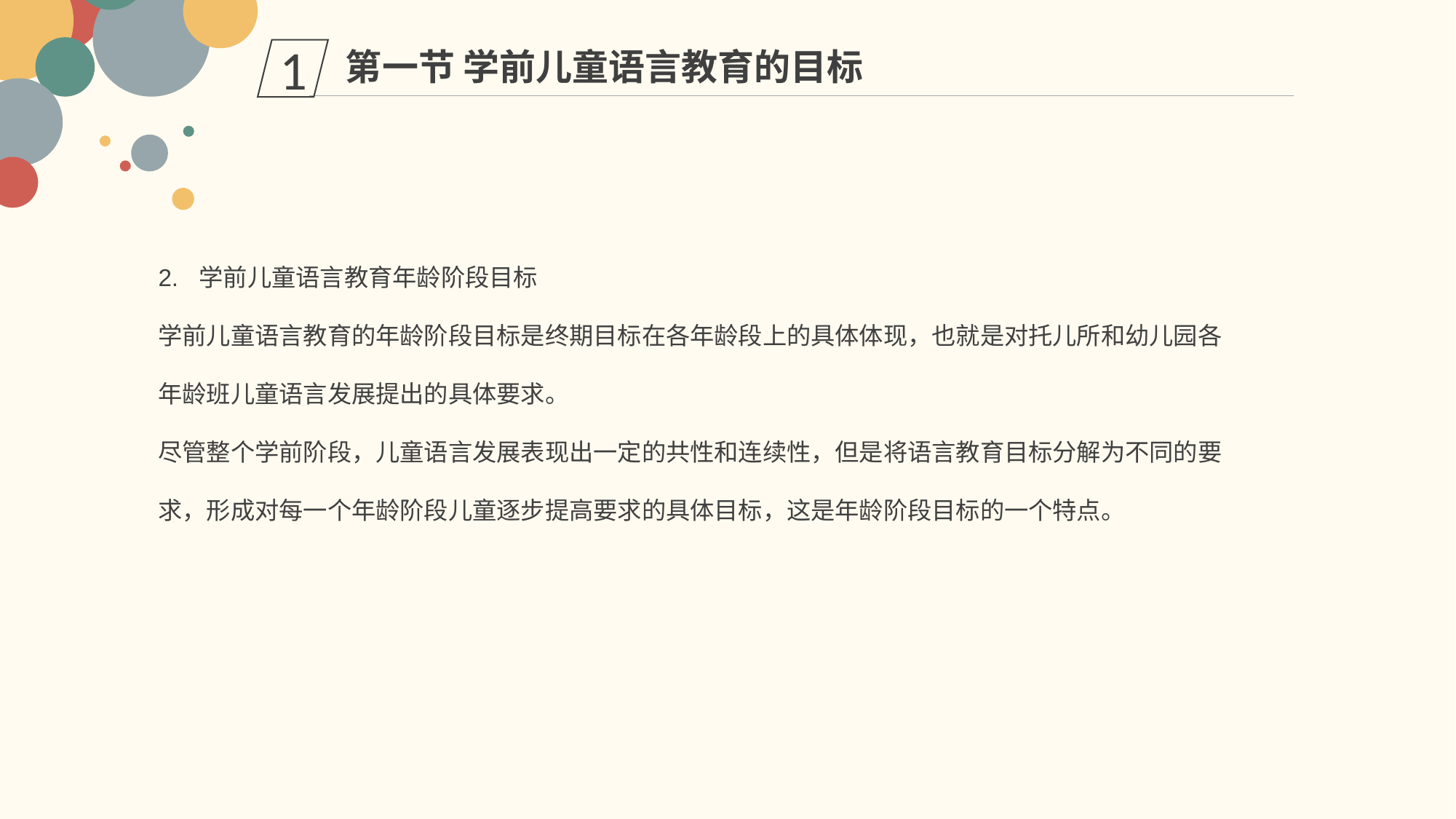

第一节 学前儿童语言教育的目标
1
学前儿童语言教育年龄阶段目标
学前儿童语言教育的年龄阶段目标是终期目标在各年龄段上的具体体现，也就是对托儿所和幼儿园各年龄班儿童语言发展提出的具体要求。
尽管整个学前阶段，儿童语言发展表现出一定的共性和连续性，但是将语言教育目标分解为不同的要求，形成对每一个年龄阶段儿童逐步提高要求的具体目标，这是年龄阶段目标的一个特点。